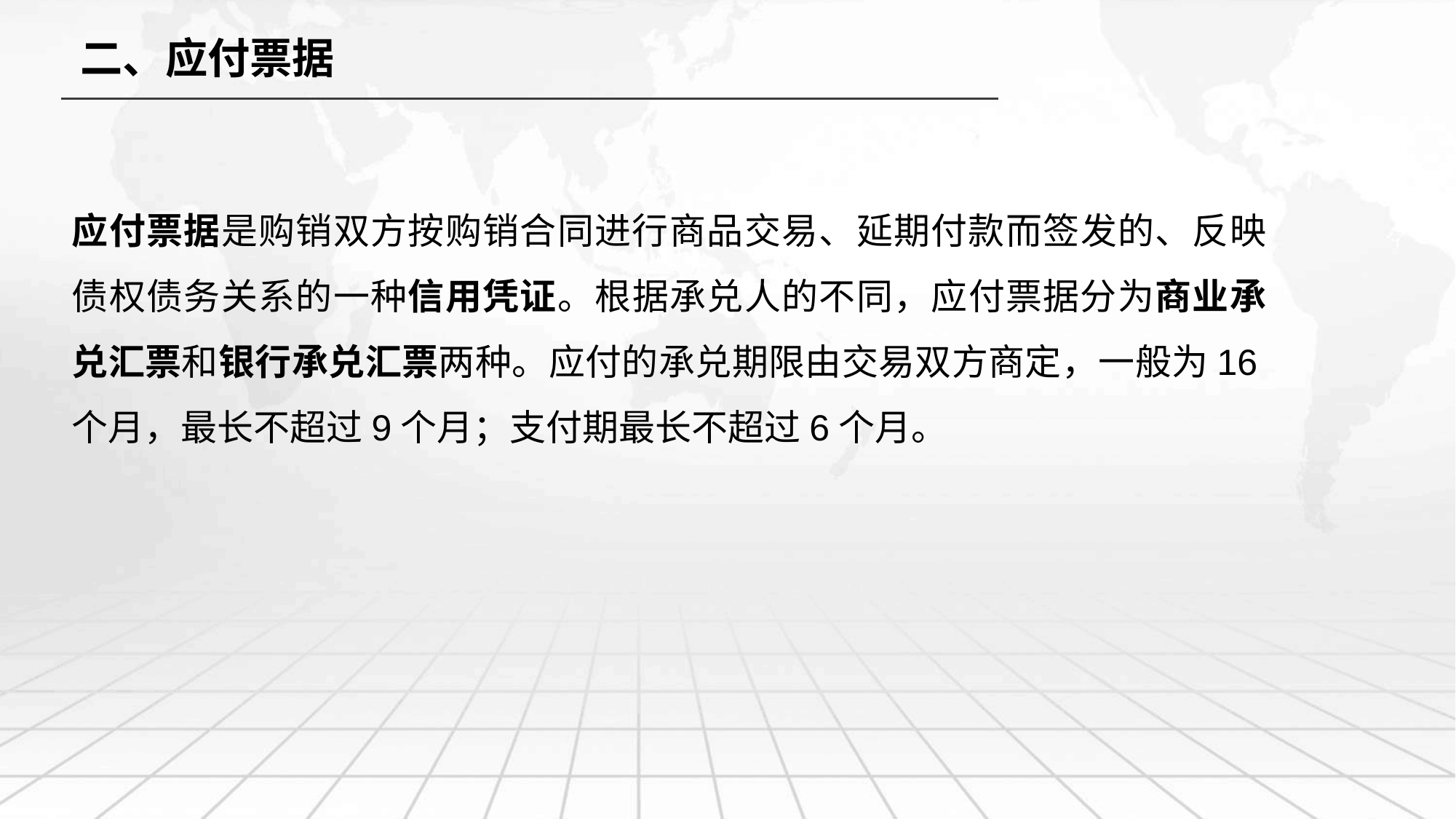

二、应付票据
应付票据是购销双方按购销合同进行商品交易、延期付款而签发的、反映债权债务关系的一种信用凭证。根据承兑人的不同，应付票据分为商业承兑汇票和银行承兑汇票两种。应付的承兑期限由交易双方商定，一般为16个月，最长不超过9个月；支付期最长不超过6个月。